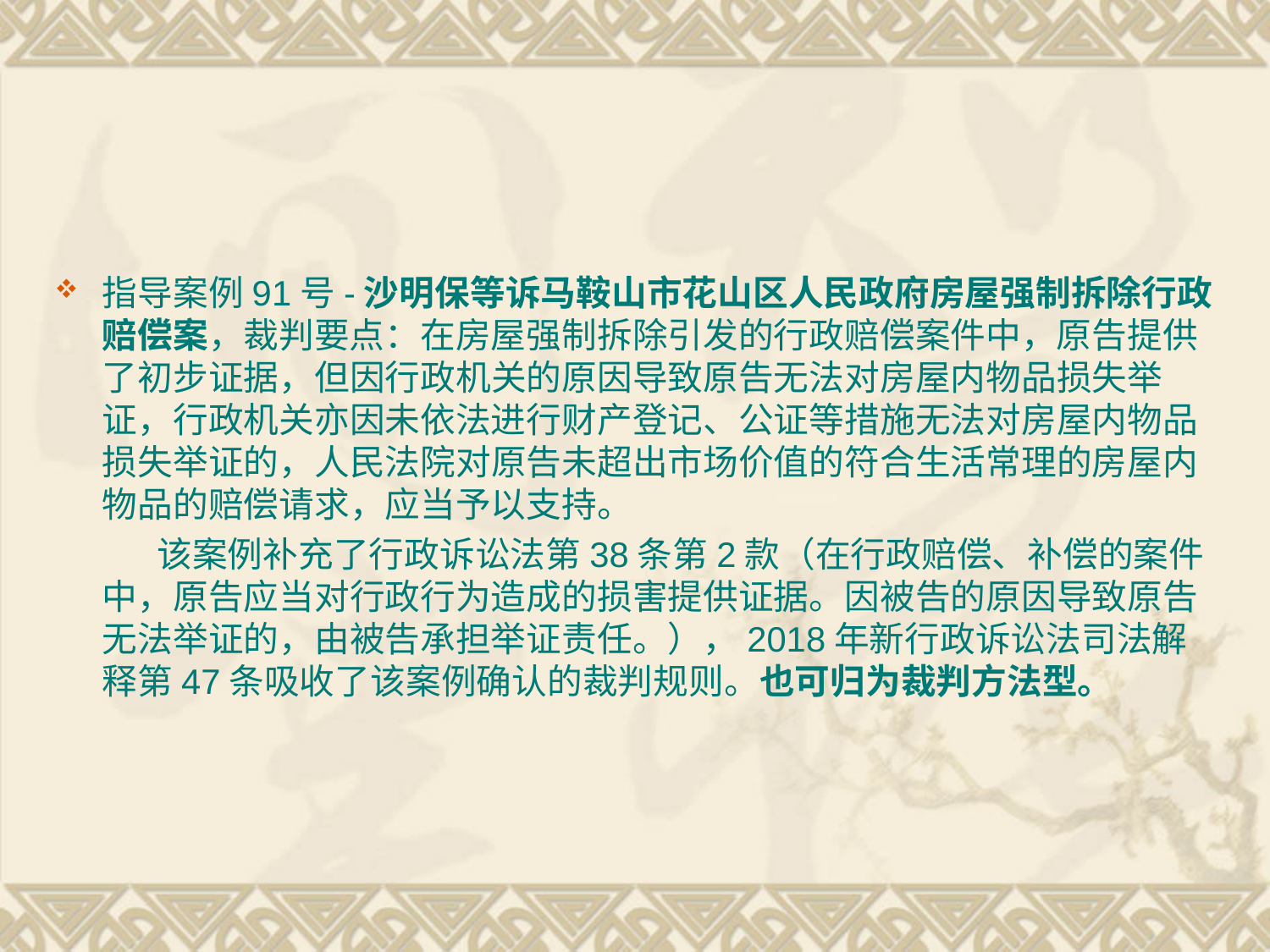

#
指导案例91号-沙明保等诉马鞍山市花山区人民政府房屋强制拆除行政赔偿案，裁判要点：在房屋强制拆除引发的行政赔偿案件中，原告提供了初步证据，但因行政机关的原因导致原告无法对房屋内物品损失举证，行政机关亦因未依法进行财产登记、公证等措施无法对房屋内物品损失举证的，人民法院对原告未超出市场价值的符合生活常理的房屋内物品的赔偿请求，应当予以支持。
            该案例补充了行政诉讼法第38条第2款（在行政赔偿、补偿的案件中，原告应当对行政行为造成的损害提供证据。因被告的原因导致原告无法举证的，由被告承担举证责任。），2018年新行政诉讼法司法解释第47条吸收了该案例确认的裁判规则。也可归为裁判方法型。